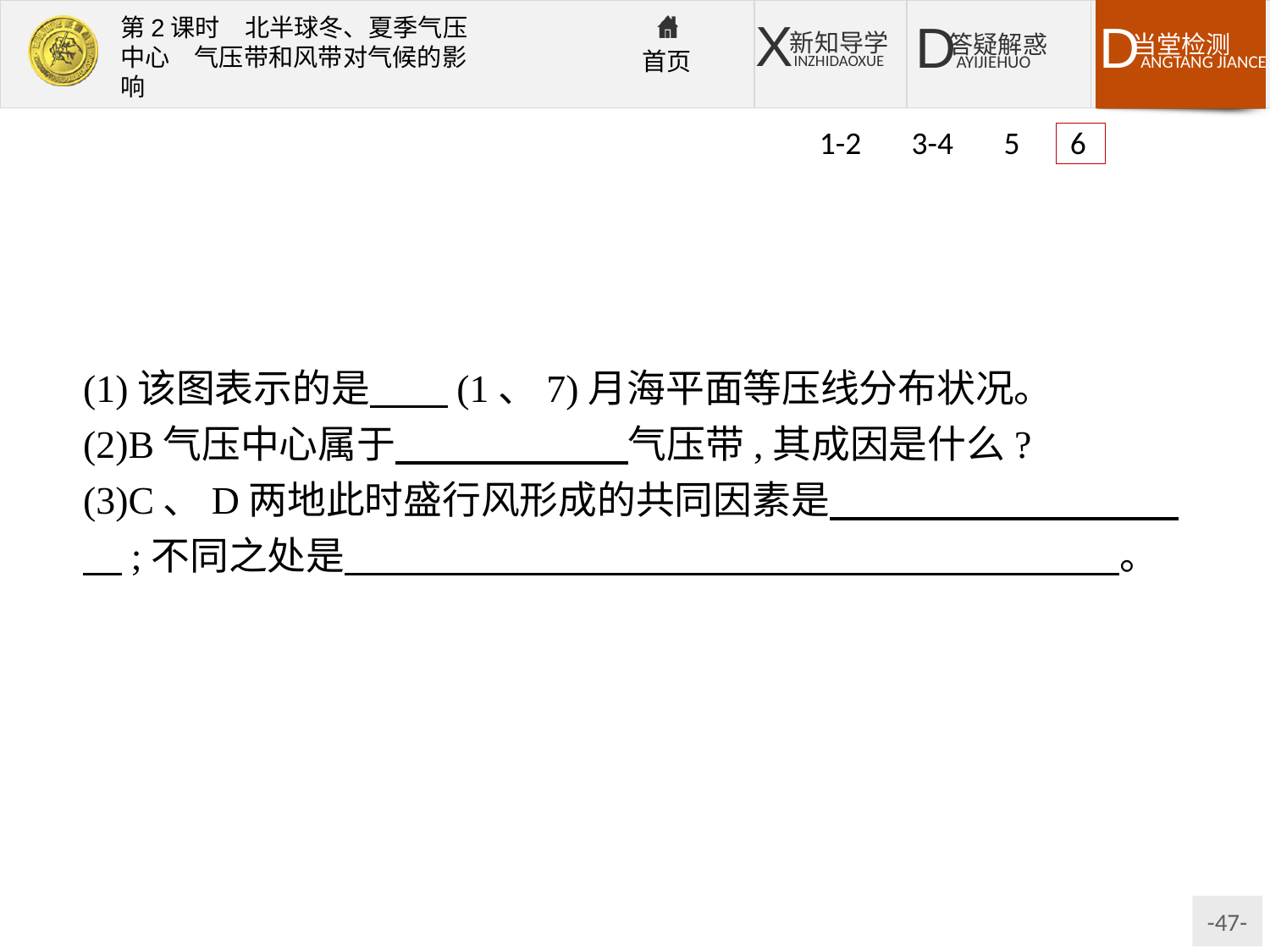

1-2       3-4       5       6

(1)该图表示的是　　(1、7)月海平面等压线分布状况。
(2)B气压中心属于　　　　　　气压带,其成因是什么?
(3)C、D两地此时盛行风形成的共同因素是　　　　　　　　　　;不同之处是　　　　　　　　　　　　　　　　　　　　。